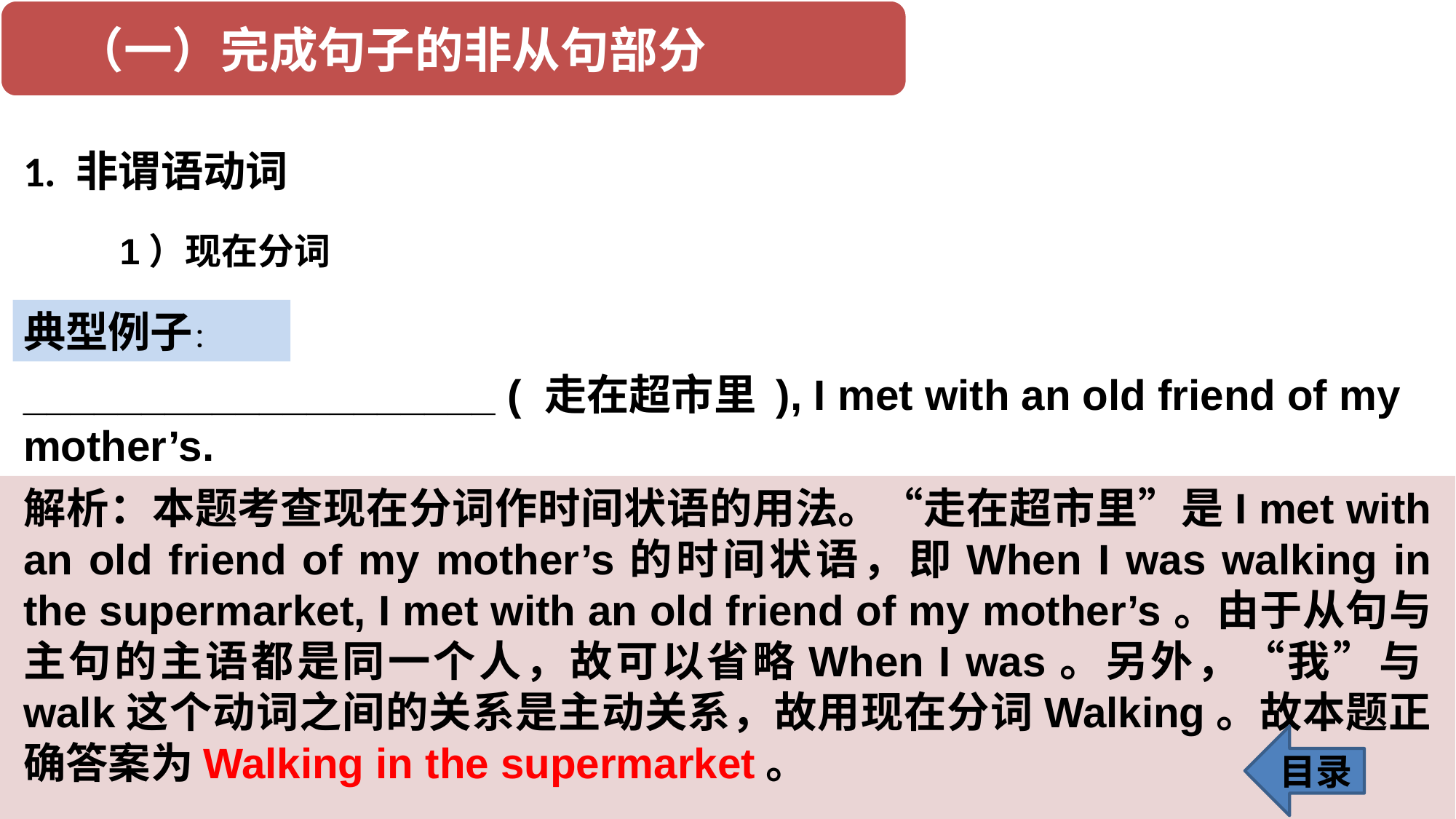

（一）完成句子的非从句部分

1. 非谓语动词
1）现在分词
典型例子：
____________________ ( 走在超市里 ), I met with an old friend of my mother’s.
解析：本题考查现在分词作时间状语的用法。“走在超市里”是I met with an old friend of my mother’s的时间状语，即When I was walking in the supermarket, I met with an old friend of my mother’s。由于从句与主句的主语都是同一个人，故可以省略When I was。另外，“我”与walk这个动词之间的关系是主动关系，故用现在分词Walking。故本题正确答案为Walking in the supermarket。

目录
10